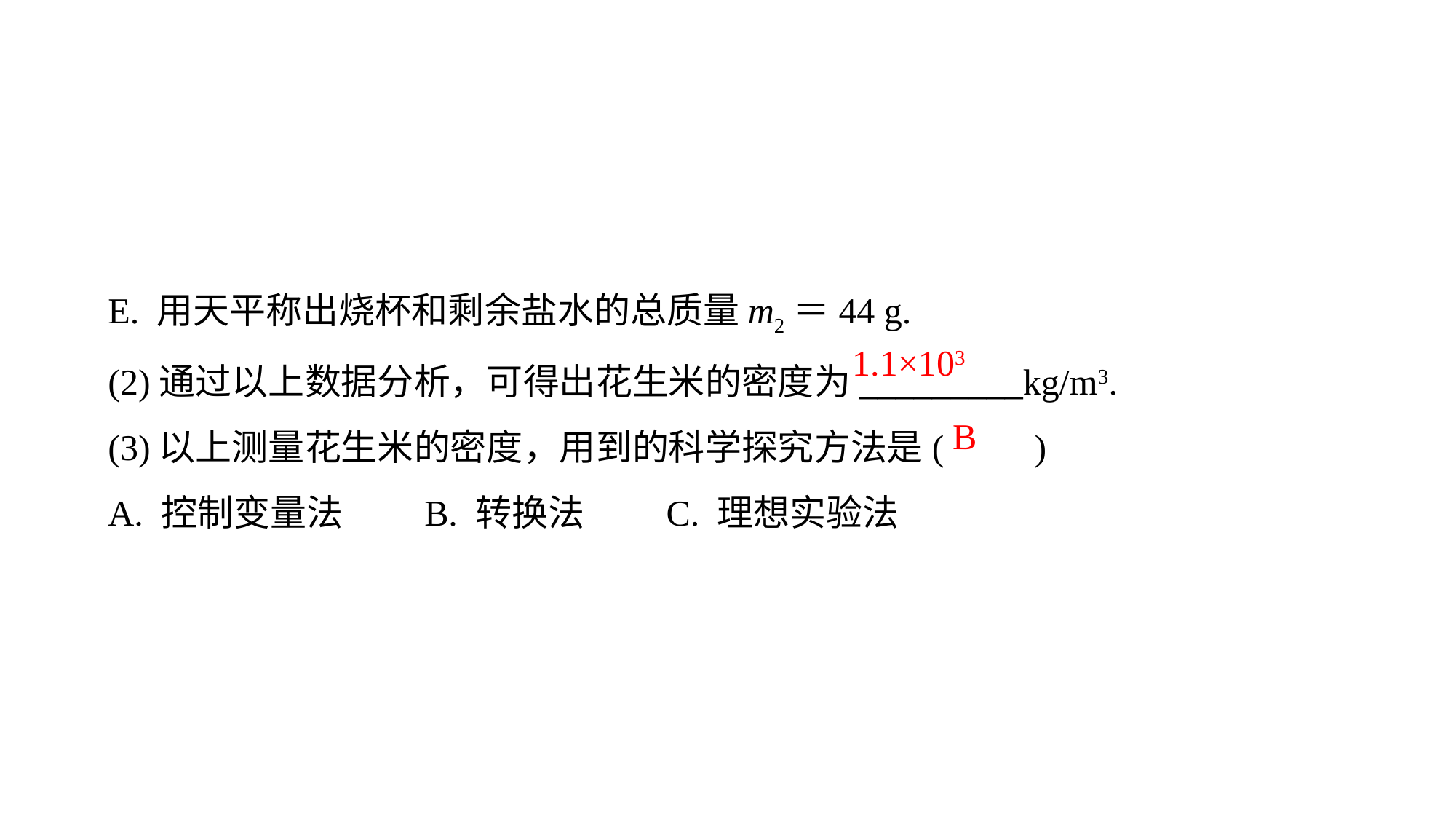

E. 用天平称出烧杯和剩余盐水的总质量m2＝44 g.
(2)通过以上数据分析，可得出花生米的密度为_________kg/m3.
(3)以上测量花生米的密度，用到的科学探究方法是(　　)
A. 控制变量法　　B. 转换法　　C. 理想实验法
1.1×103
B